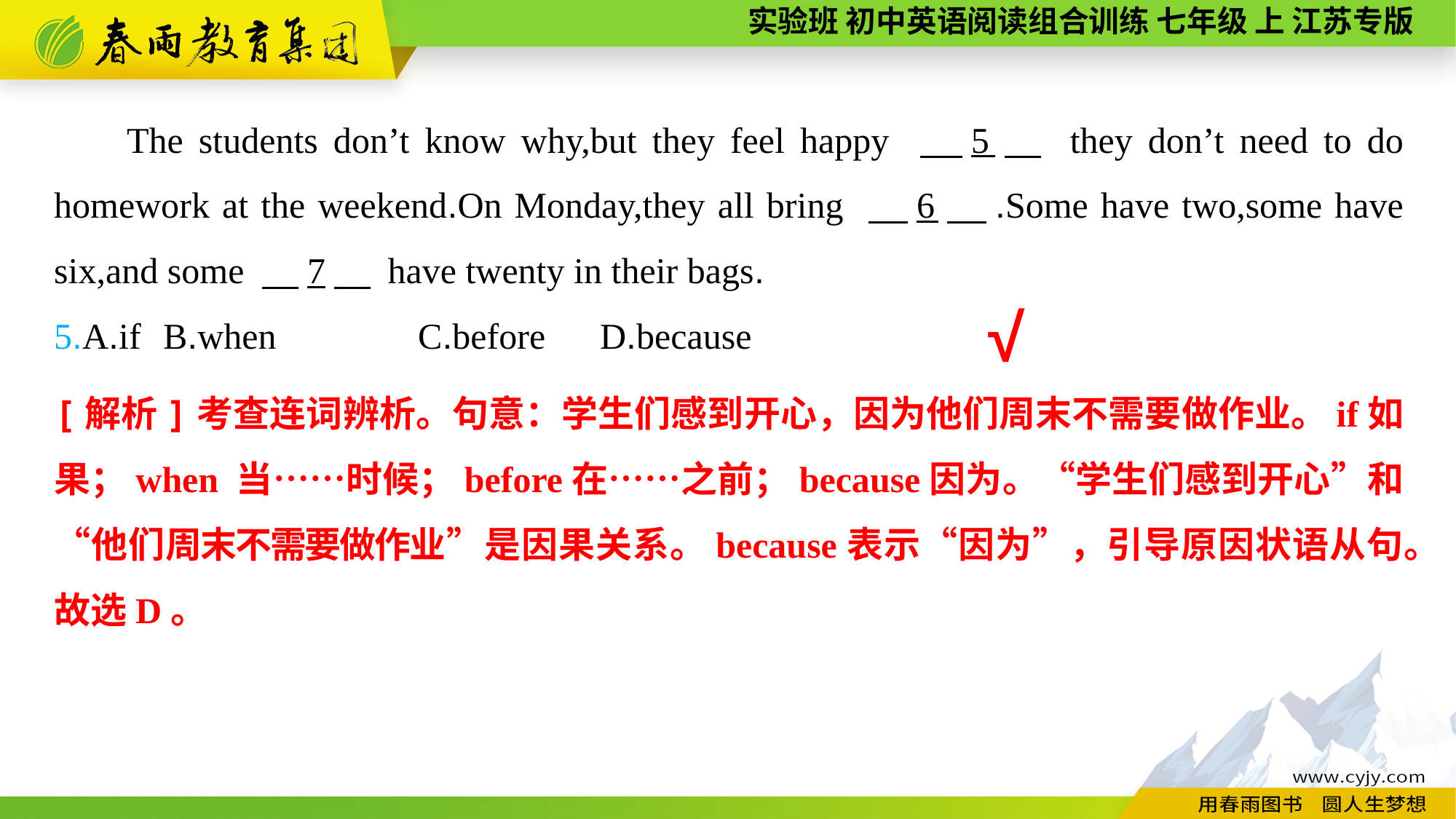

The students don’t know why,but they feel happy 　5　 they don’t need to do homework at the weekend.On Monday,they all bring 　6　.Some have two,some have six,and some 　7　 have twenty in their bags.
5.A.if	B.when	    C.before	D.because
√
[解析]考查连词辨析。句意：学生们感到开心，因为他们周末不需要做作业。if如果；when 当……时候；before在……之前；because因为。“学生们感到开心”和“他们周末不需要做作业”是因果关系。because表示“因为”，引导原因状语从句。故选D。